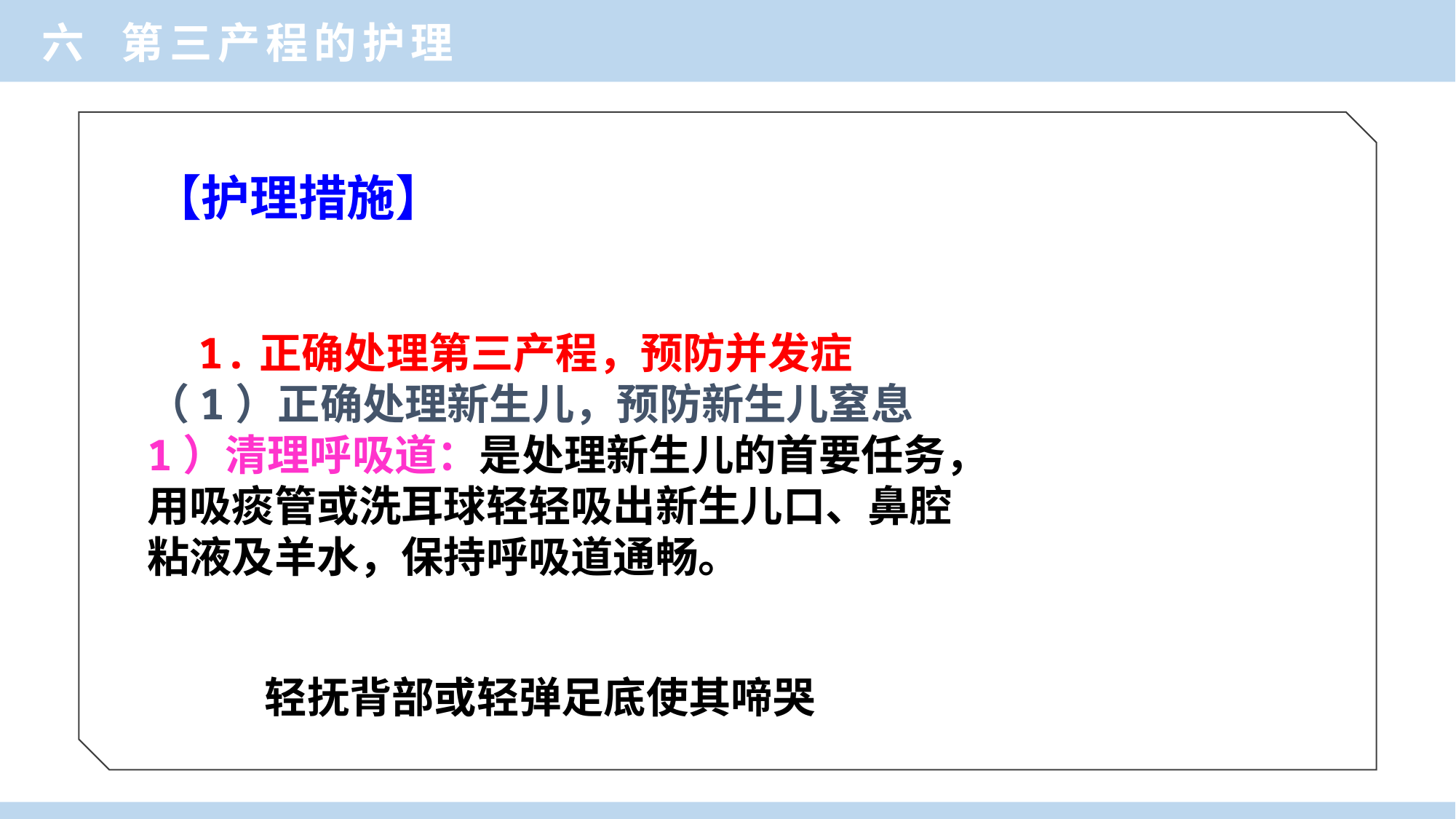

六  第三产程的护理

 【护理措施】
  1.正确处理第三产程，预防并发症
（1）正确处理新生儿，预防新生儿窒息
1）清理呼吸道：是处理新生儿的首要任务，
用吸痰管或洗耳球轻轻吸出新生儿口、鼻腔
粘液及羊水，保持呼吸道通畅。
轻抚背部或轻弹足底使其啼哭